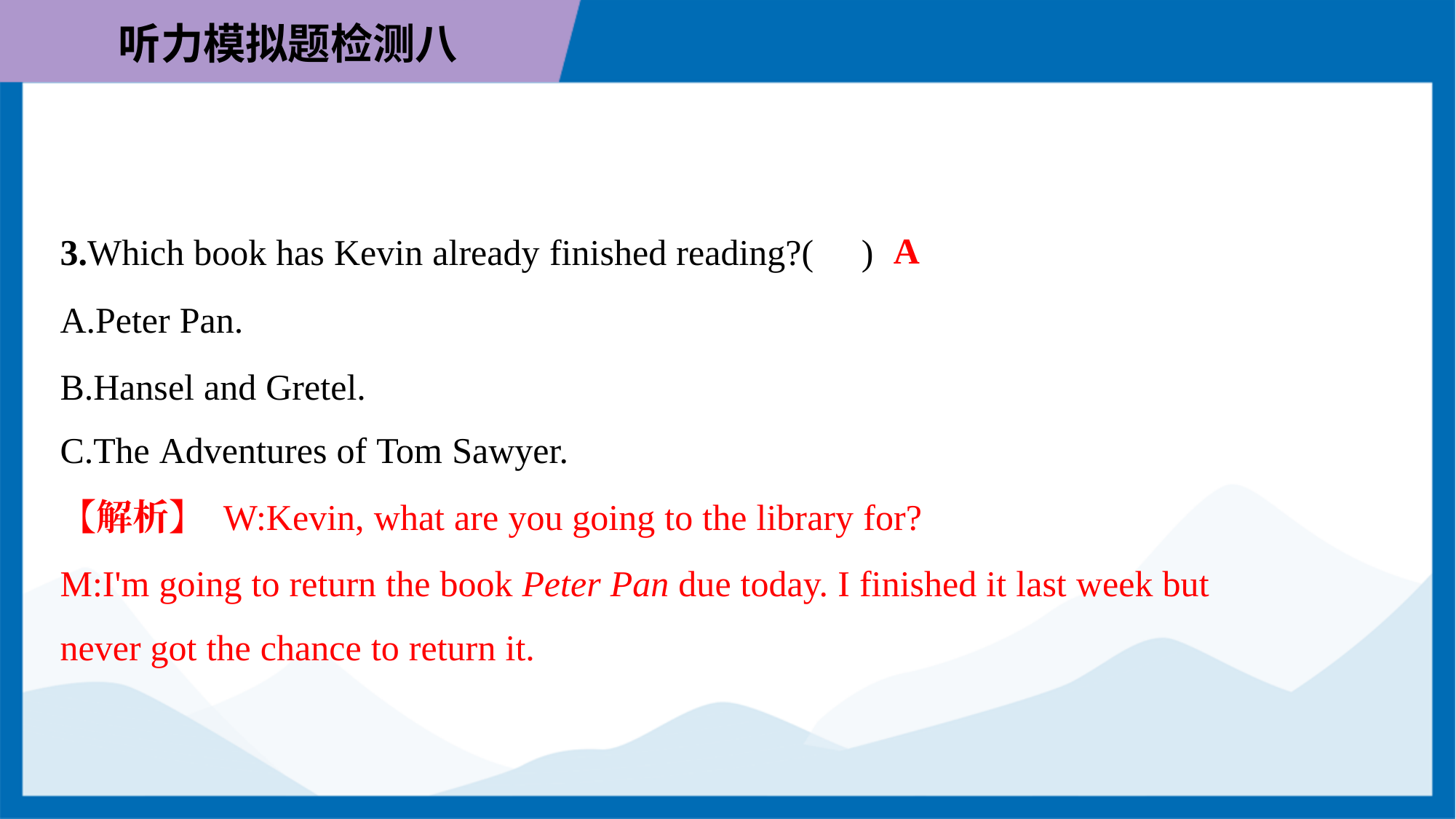

A
3.Which book has Kevin already finished reading?(     )
A.Peter Pan.
B.Hansel and Gretel.
C.The Adventures of Tom Sawyer.
【解析】 W:Kevin, what are you going to the library for?
M:I'm going to return the book Peter Pan due today. I finished it last week but
never got the chance to return it.